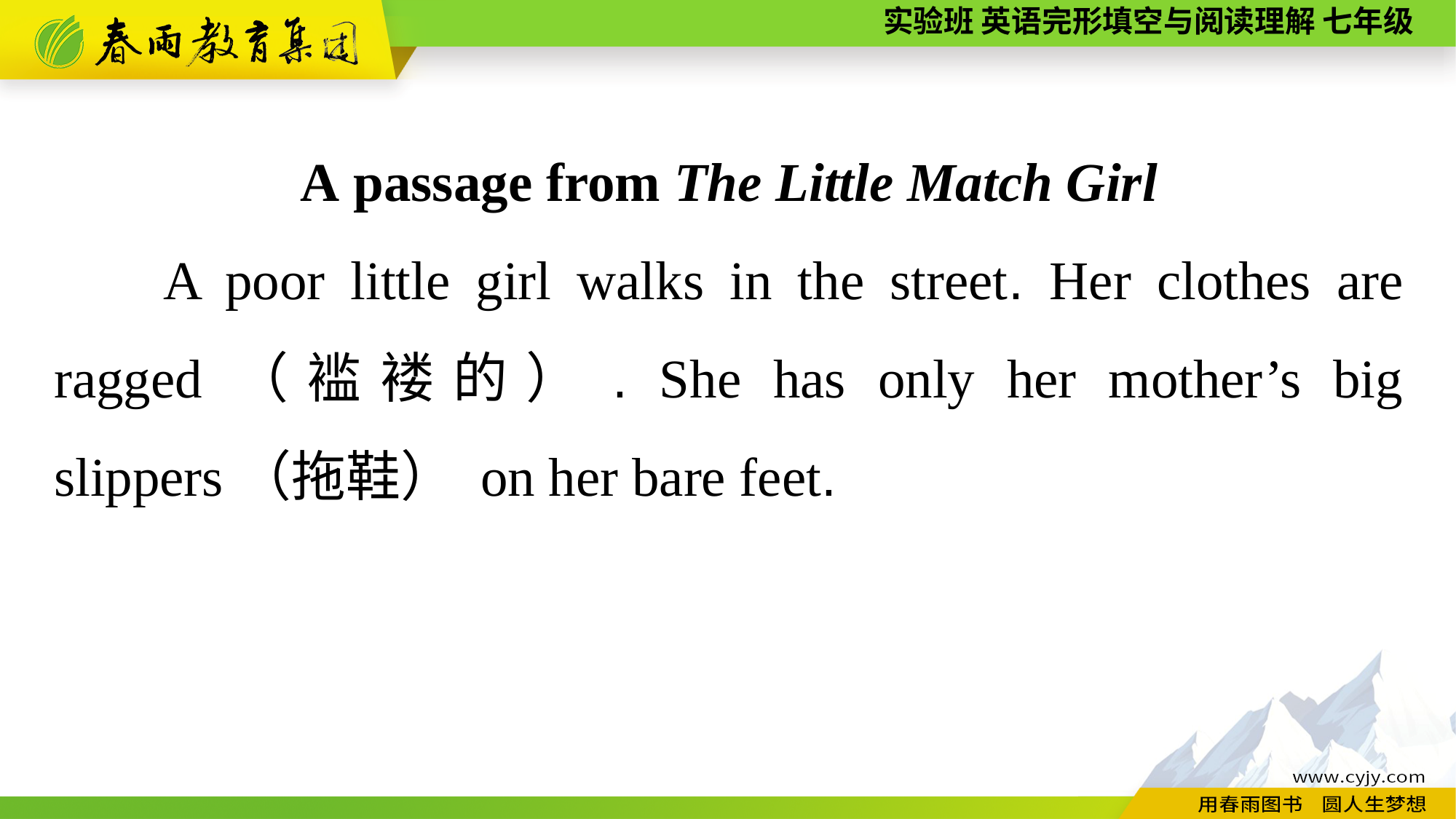

A passage from The Little Match Girl
A poor little girl walks in the street. Her clothes are ragged（褴褛的）. She has only her mother’s big slippers（拖鞋） on her bare feet.